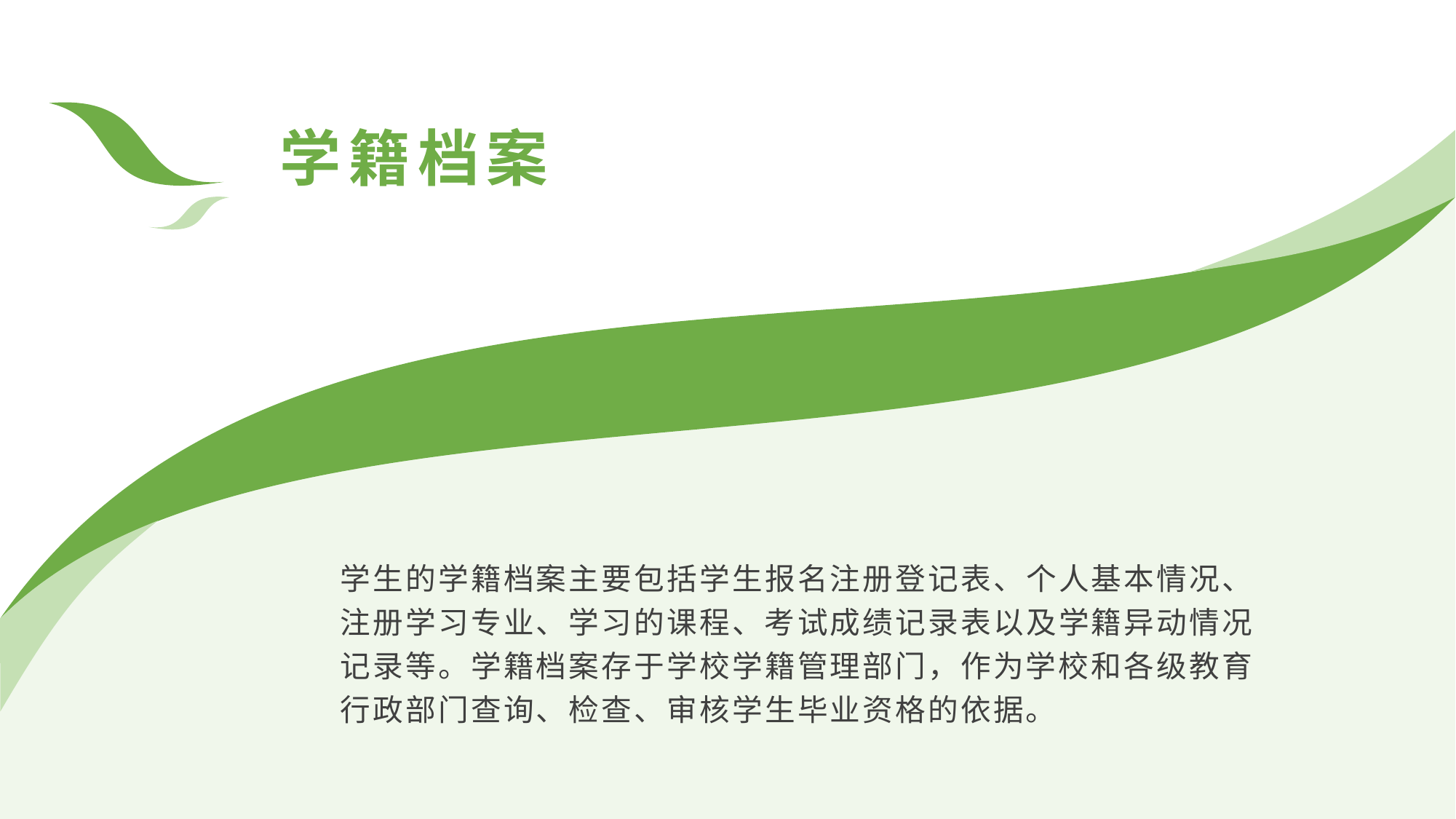

学籍档案

学生的学籍档案主要包括学生报名注册登记表、个人基本情况、注册学习专业、学习的课程、考试成绩记录表以及学籍异动情况记录等。学籍档案存于学校学籍管理部门，作为学校和各级教育行政部门查询、检查、审核学生毕业资格的依据。